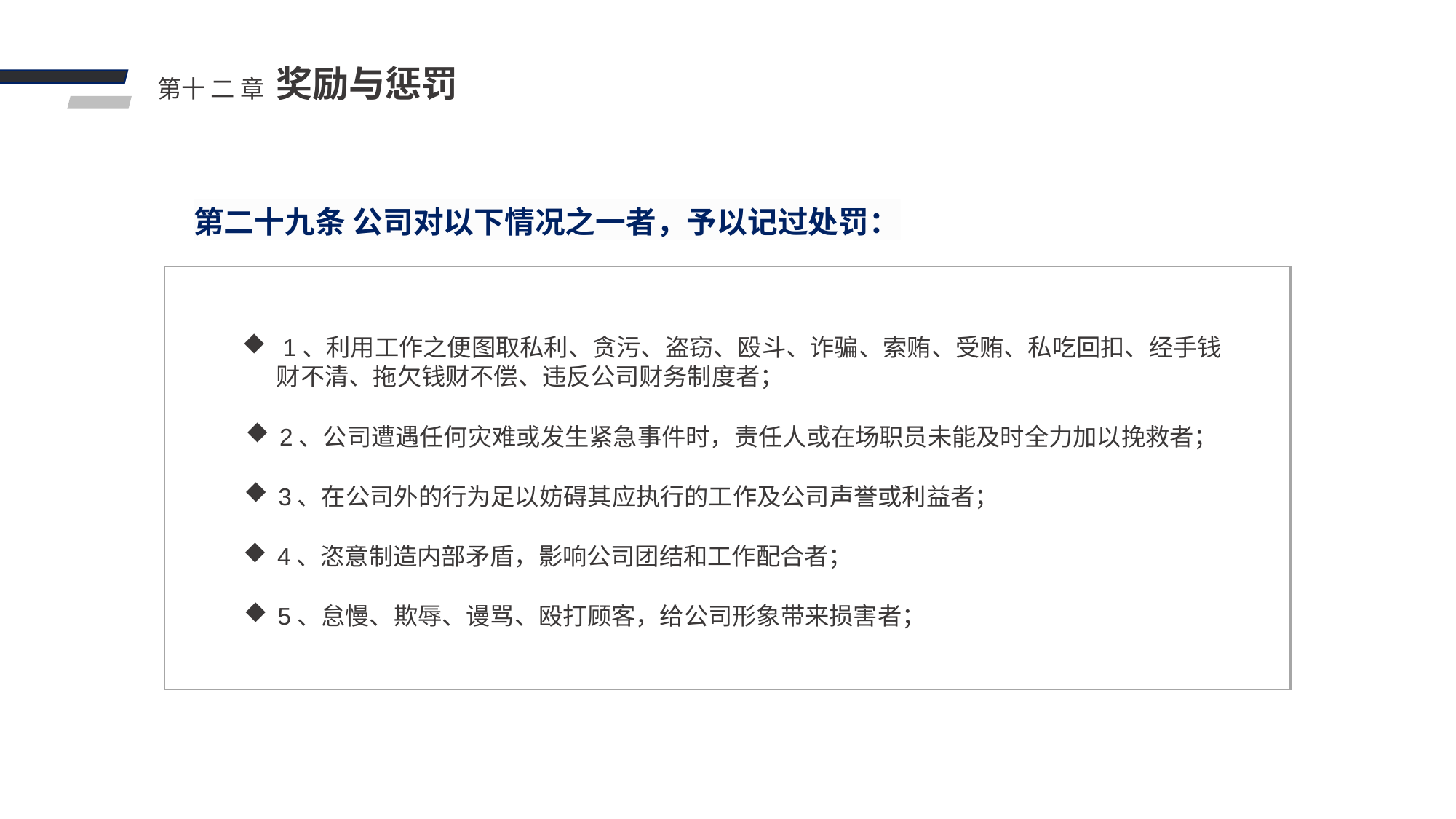

奖励与惩罚
第十 二 章

第二十九条 公司对以下情况之一者，予以记过处罚：

 1、利用工作之便图取私利、贪污、盗窃、殴斗、诈骗、索贿、受贿、私吃回扣、经手钱财不清、拖欠钱财不偿、违反公司财务制度者；
2、公司遭遇任何灾难或发生紧急事件时，责任人或在场职员未能及时全力加以挽救者；
3、在公司外的行为足以妨碍其应执行的工作及公司声誉或利益者；
4、恣意制造内部矛盾，影响公司团结和工作配合者；
5、怠慢、欺辱、谩骂、殴打顾客，给公司形象带来损害者；